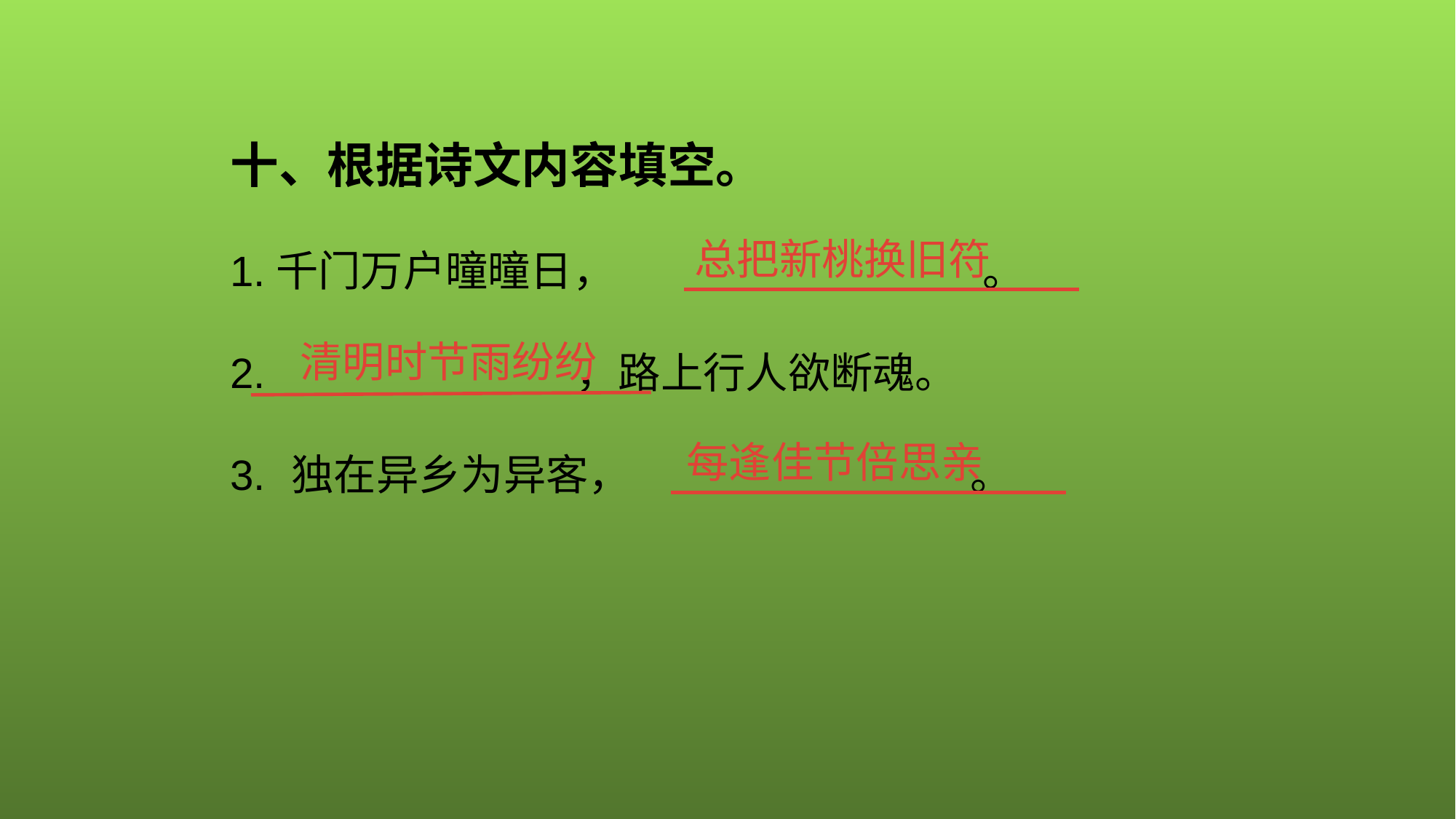

十、根据诗文内容填空。

1.千门万户曈曈日，                                       。

                             ，路上行人欲断魂。

独在异乡为异客，                                    。

总把新桃换旧符
清明时节雨纷纷
每逢佳节倍思亲